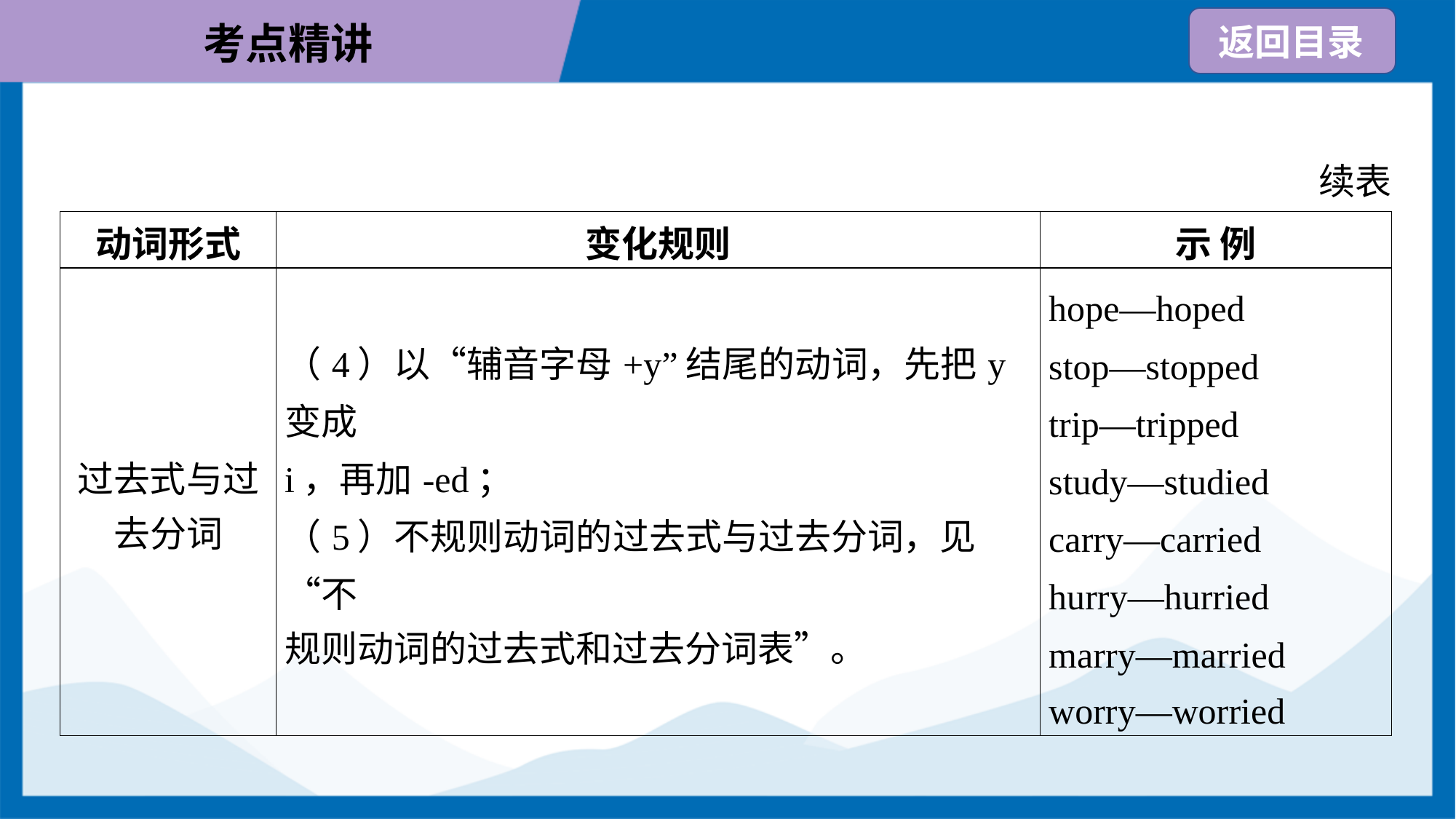

续表
| 动词形式 | 变化规则 | 示 例 |
| --- | --- | --- |
| 过去式与过 去分词 | （4）以“辅音字母+y”结尾的动词，先把y变成 i，再加-ed； （5）不规则动词的过去式与过去分词，见“不 规则动词的过去式和过去分词表”。 | hope—hoped stop—stopped trip—tripped study—studied carry—carried hurry—hurried marry—married worry—worried |